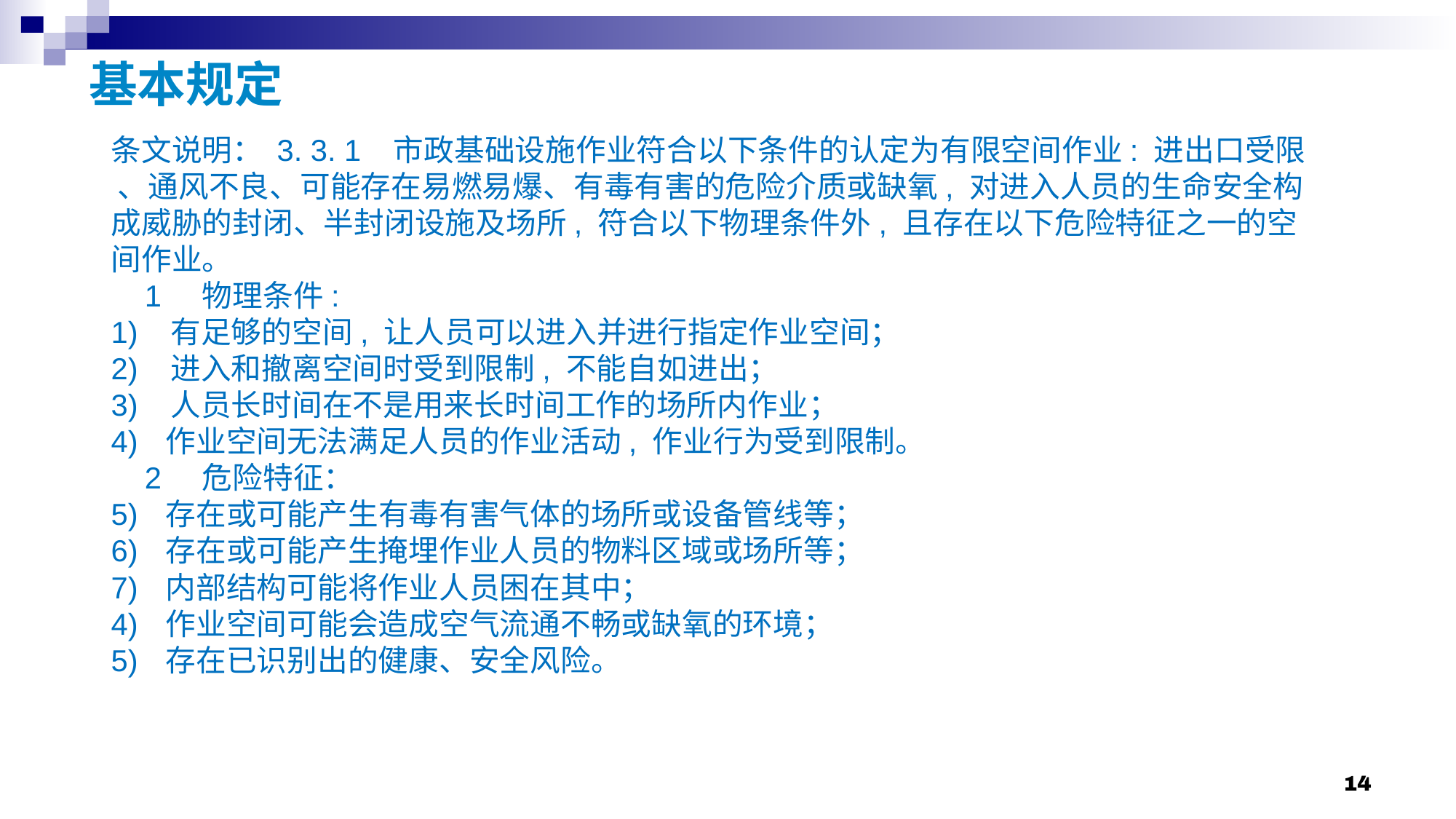

# 基本规定
条文说明： 3. 3. 1   市政基础设施作业符合以下条件的认定为有限空间作业: 进出口受限 、通风不良、可能存在易燃易爆、有毒有害的危险介质或缺氧, 对进入人员的生命安全构成威胁的封闭、半封闭设施及场所, 符合以下物理条件外, 且存在以下危险特征之一的空间作业。
    1    物理条件:
1)   有足够的空间, 让人员可以进入并进行指定作业空间；
2)   进入和撤离空间时受到限制, 不能自如进出；
3)   人员长时间在不是用来长时间工作的场所内作业；
作业空间无法满足人员的作业活动, 作业行为受到限制。
    2    危险特征：
存在或可能产生有毒有害气体的场所或设备管线等；
存在或可能产生掩埋作业人员的物料区域或场所等；
内部结构可能将作业人员困在其中；
作业空间可能会造成空气流通不畅或缺氧的环境；
存在已识别出的健康、安全风险。
14